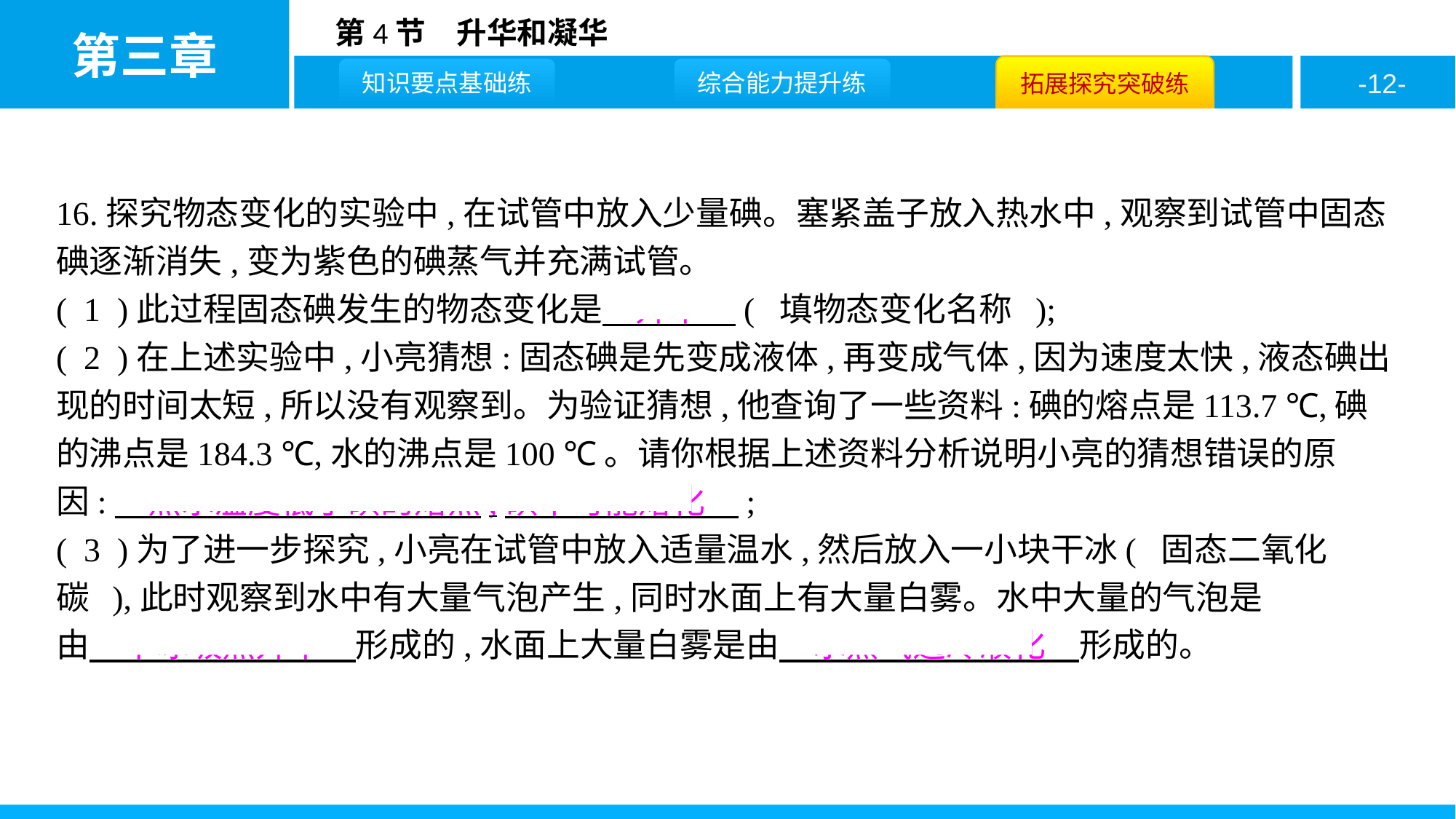

16.探究物态变化的实验中,在试管中放入少量碘。塞紧盖子放入热水中,观察到试管中固态碘逐渐消失,变为紫色的碘蒸气并充满试管。
(  1  )此过程固态碘发生的物态变化是　升华　(  填物态变化名称  );
(  2  )在上述实验中,小亮猜想:固态碘是先变成液体,再变成气体,因为速度太快,液态碘出现的时间太短,所以没有观察到。为验证猜想,他查询了一些资料:碘的熔点是113.7 ℃,碘的沸点是184.3 ℃,水的沸点是100 ℃。请你根据上述资料分析说明小亮的猜想错误的原
因:　热水温度低于碘的熔点,碘不可能熔化　;
(  3  )为了进一步探究,小亮在试管中放入适量温水,然后放入一小块干冰(  固态二氧化碳  ),此时观察到水中有大量气泡产生,同时水面上有大量白雾。水中大量的气泡是
由　干冰吸热升华　形成的,水面上大量白雾是由　水蒸气遇冷液化　形成的。